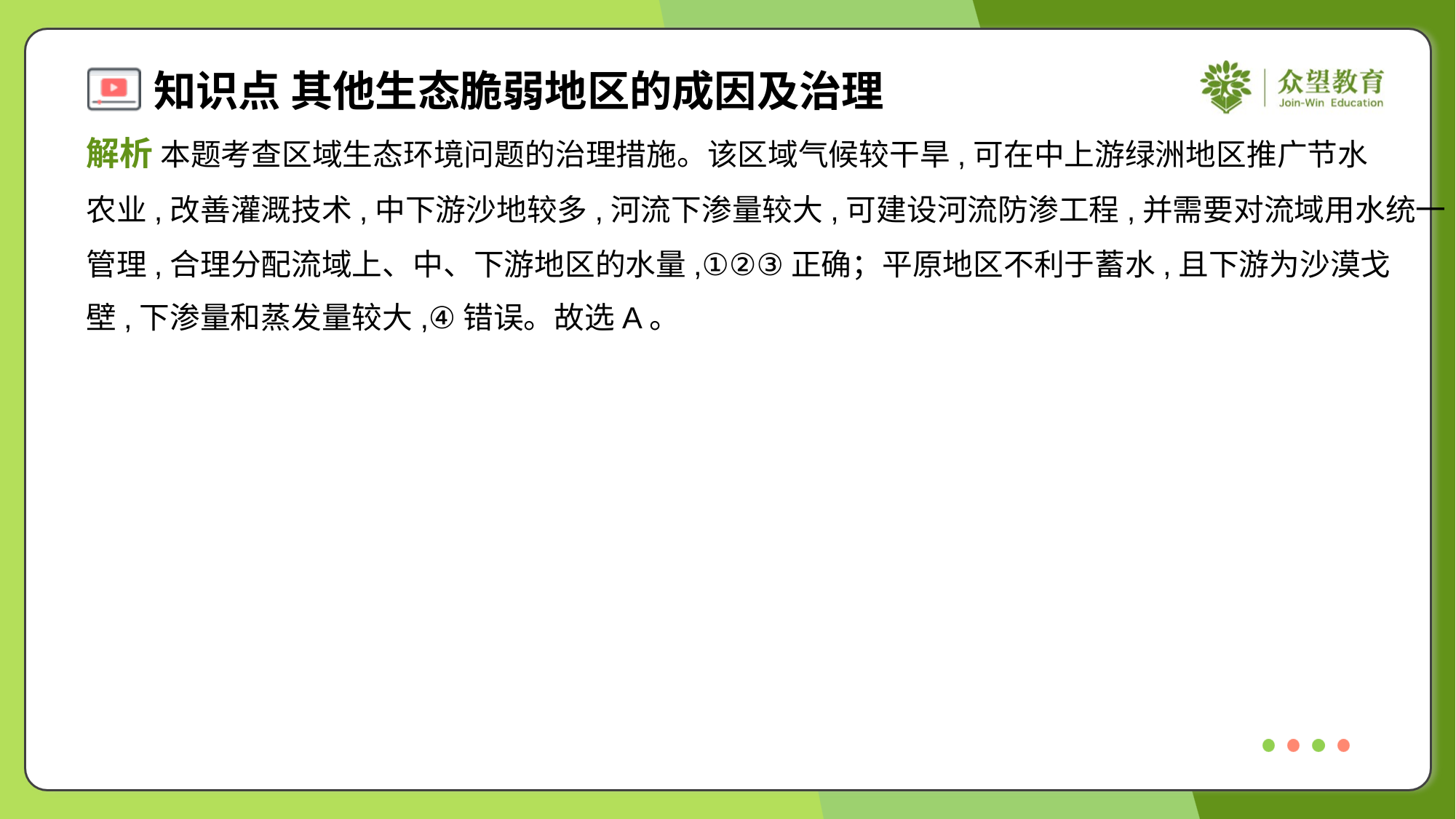

解析 本题考查区域生态环境问题的治理措施。该区域气候较干旱,可在中上游绿洲地区推广节水
农业,改善灌溉技术,中下游沙地较多,河流下渗量较大,可建设河流防渗工程,并需要对流域用水统一
管理,合理分配流域上、中、下游地区的水量,①②③正确；平原地区不利于蓄水,且下游为沙漠戈
壁,下渗量和蒸发量较大,④错误。故选A。